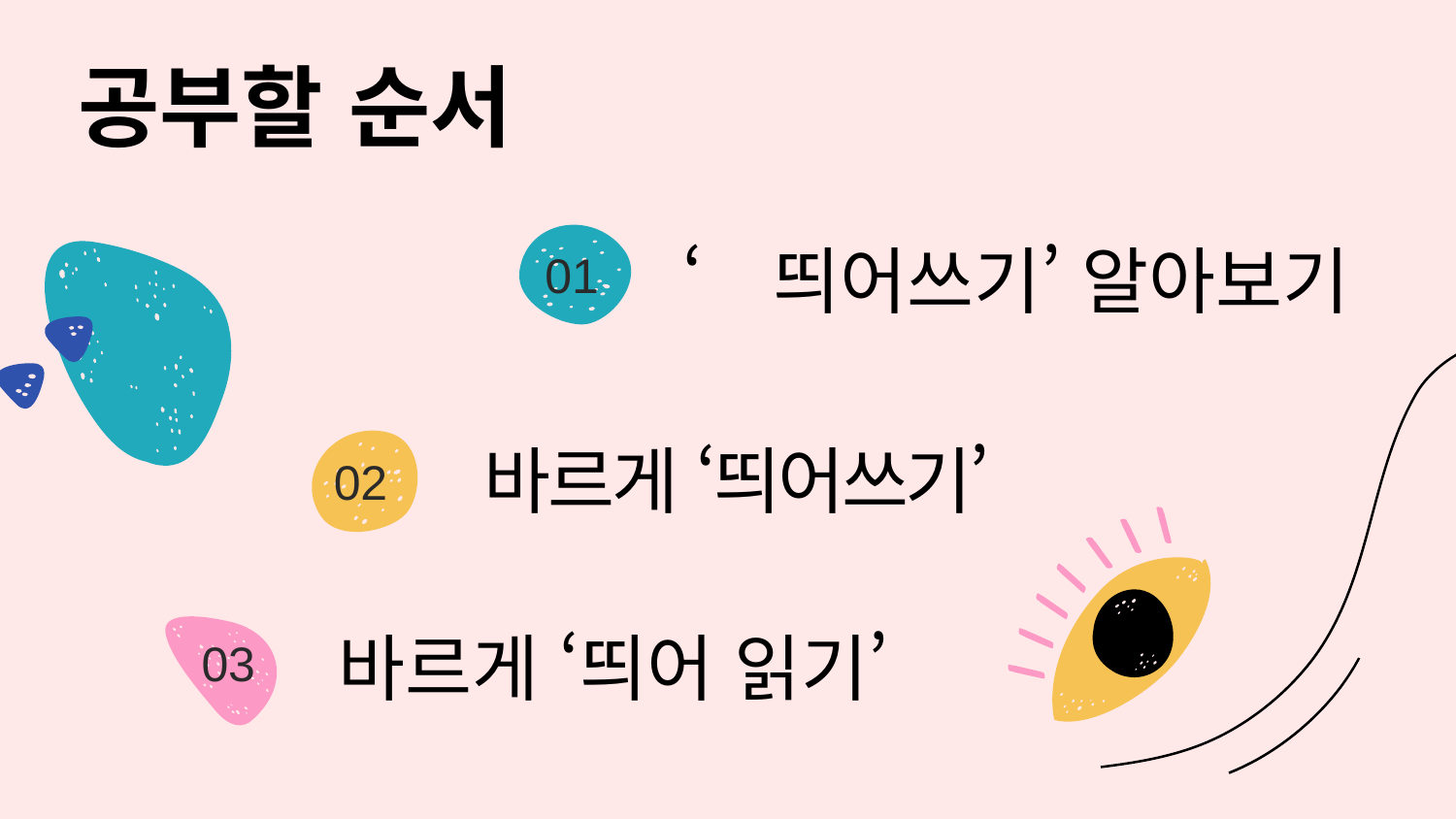

공부할 순서

‘띄어쓰기’ 알아보기
# 01
바르게 ‘띄어쓰기’

02
바르게 ‘띄어 읽기’
03